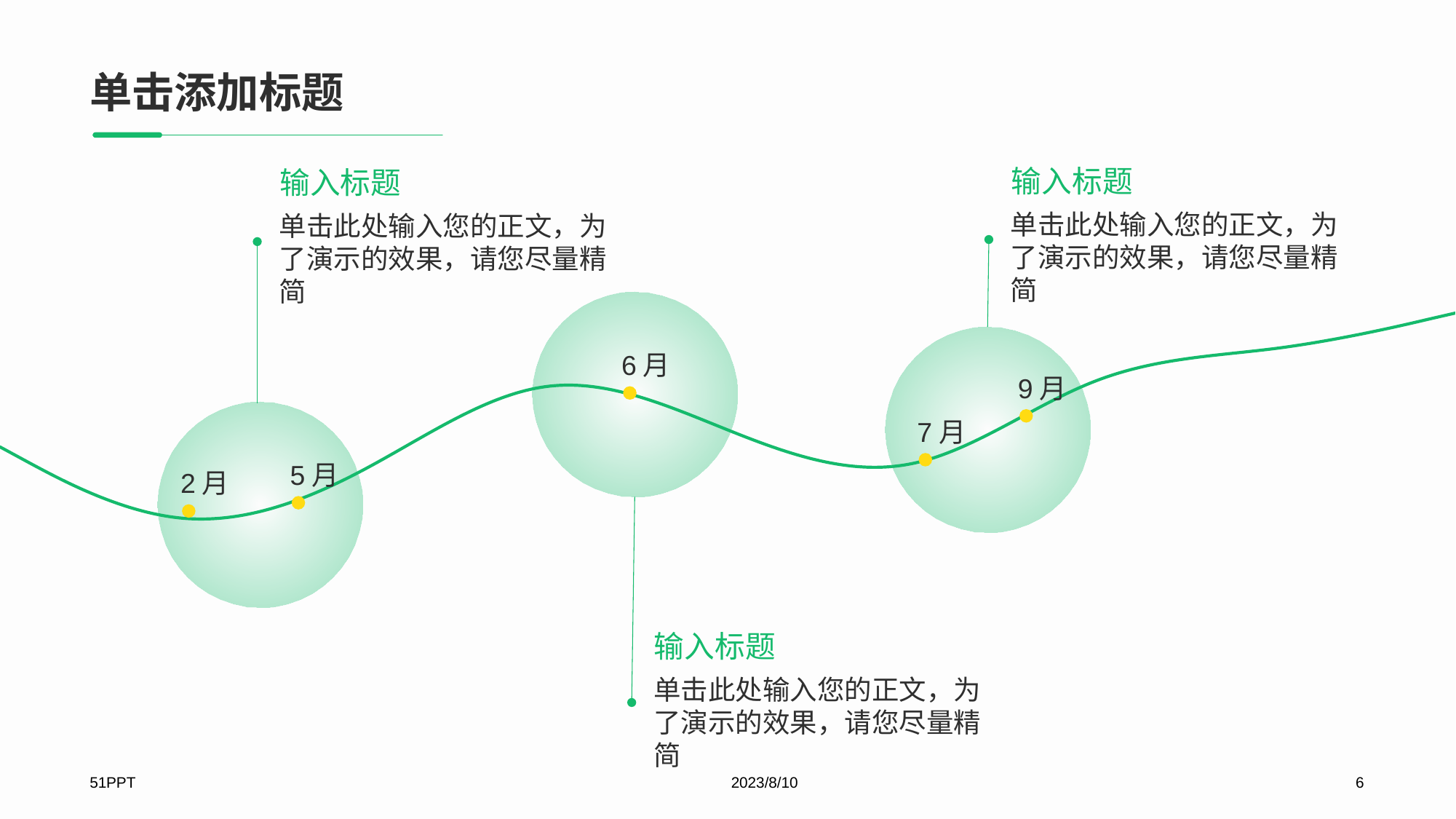

# 单击添加标题
输入标题
单击此处输入您的正文，为了演示的效果，请您尽量精简
输入标题
单击此处输入您的正文，为了演示的效果，请您尽量精简

6月

9月

7月

5月

2月

输入标题
单击此处输入您的正文，为了演示的效果，请您尽量精简
51PPT
2023/8/10
6